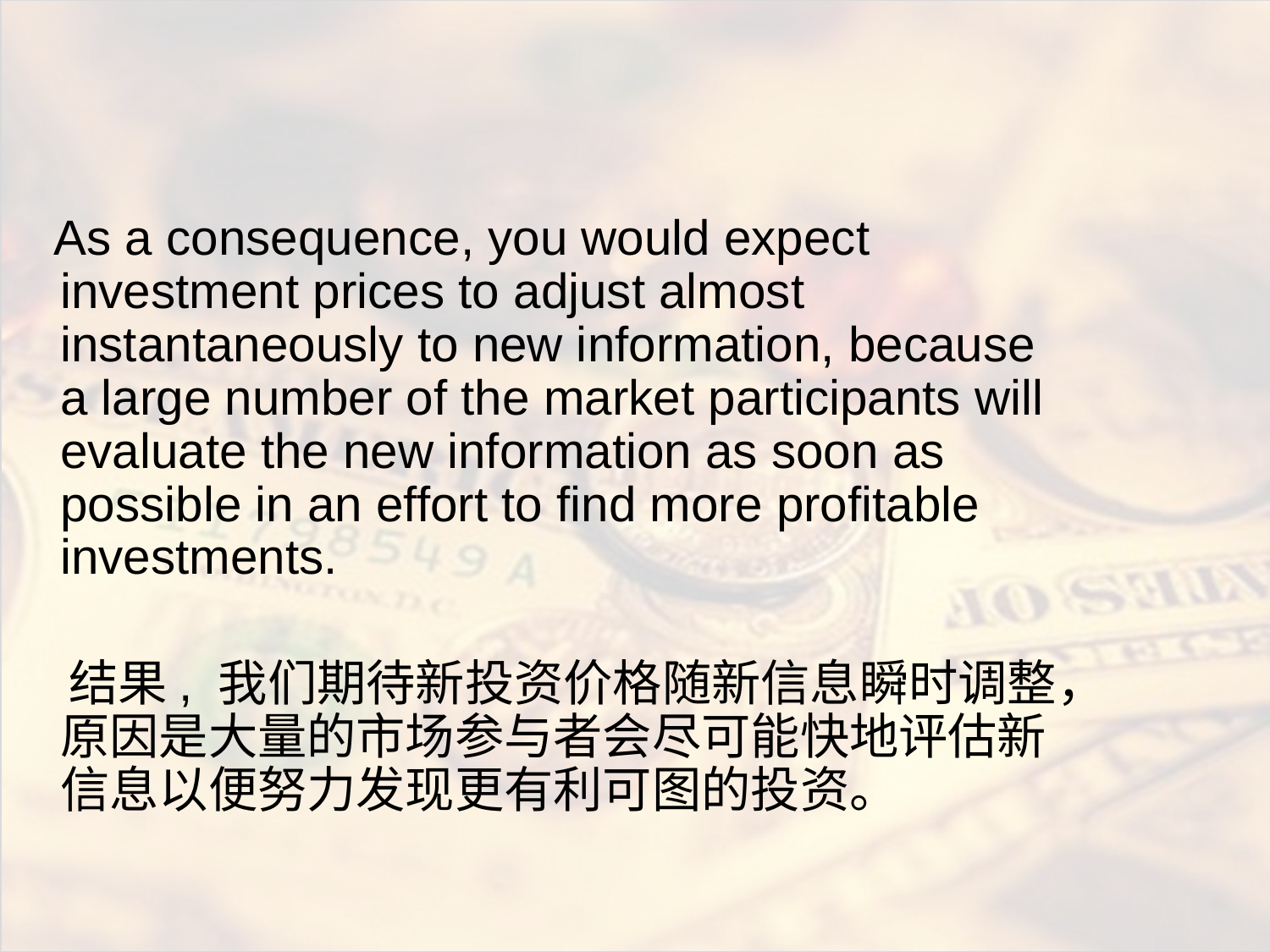

#
   As a consequence, you would expect investment prices to adjust almost instantaneously to new information, because a large number of the market participants will evaluate the new information as soon as possible in an effort to find more profitable investments.

    结果, 我们期待新投资价格随新信息瞬时调整，原因是大量的市场参与者会尽可能快地评估新信息以便努力发现更有利可图的投资。